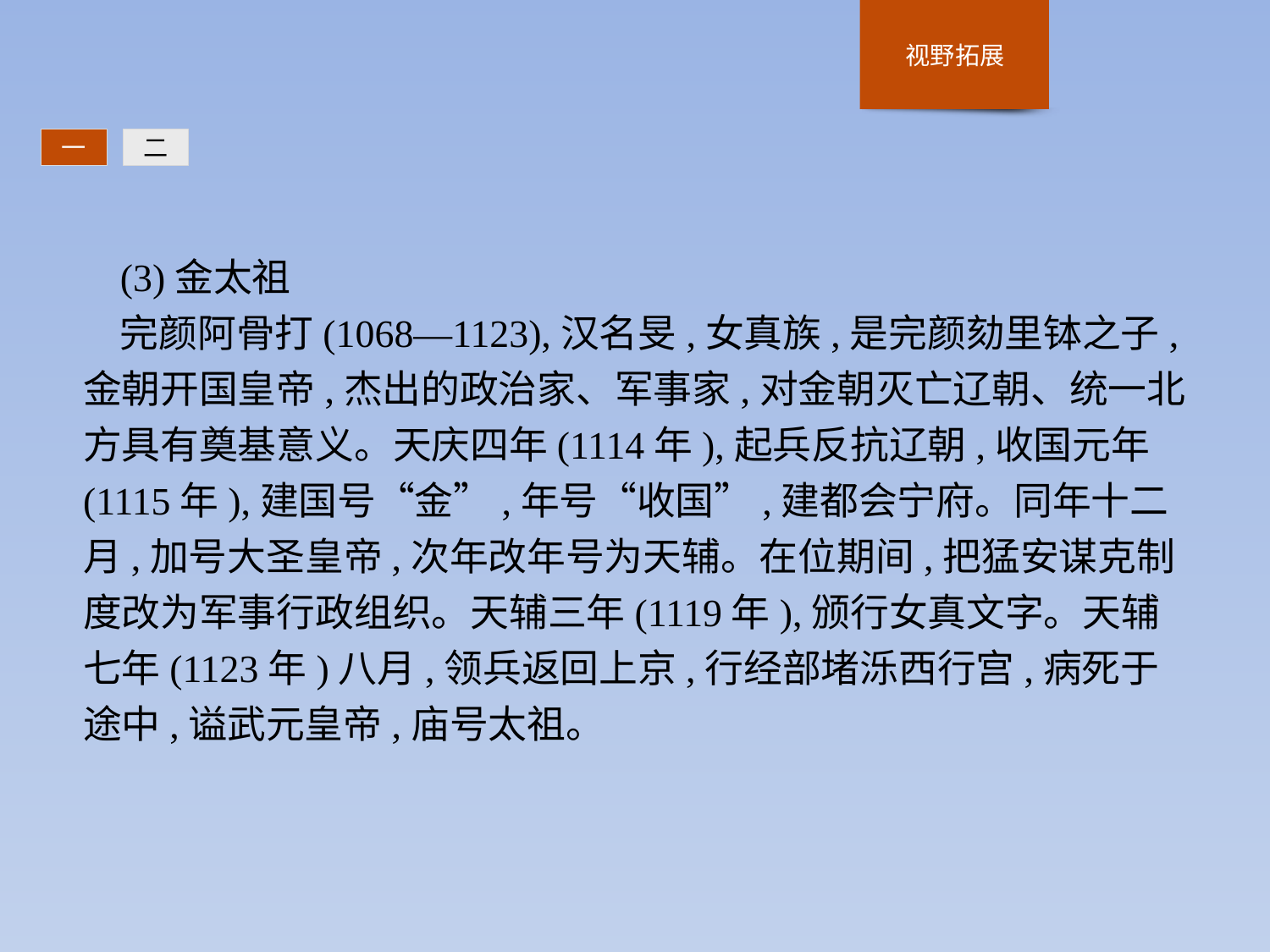

一
二
(3)金太祖
完颜阿骨打(1068—1123),汉名旻,女真族,是完颜劾里钵之子,金朝开国皇帝,杰出的政治家、军事家,对金朝灭亡辽朝、统一北方具有奠基意义。天庆四年(1114年),起兵反抗辽朝,收国元年(1115年),建国号“金”,年号“收国”,建都会宁府。同年十二月,加号大圣皇帝,次年改年号为天辅。在位期间,把猛安谋克制度改为军事行政组织。天辅三年(1119年),颁行女真文字。天辅七年(1123年)八月,领兵返回上京,行经部堵泺西行宫,病死于途中,谥武元皇帝,庙号太祖。